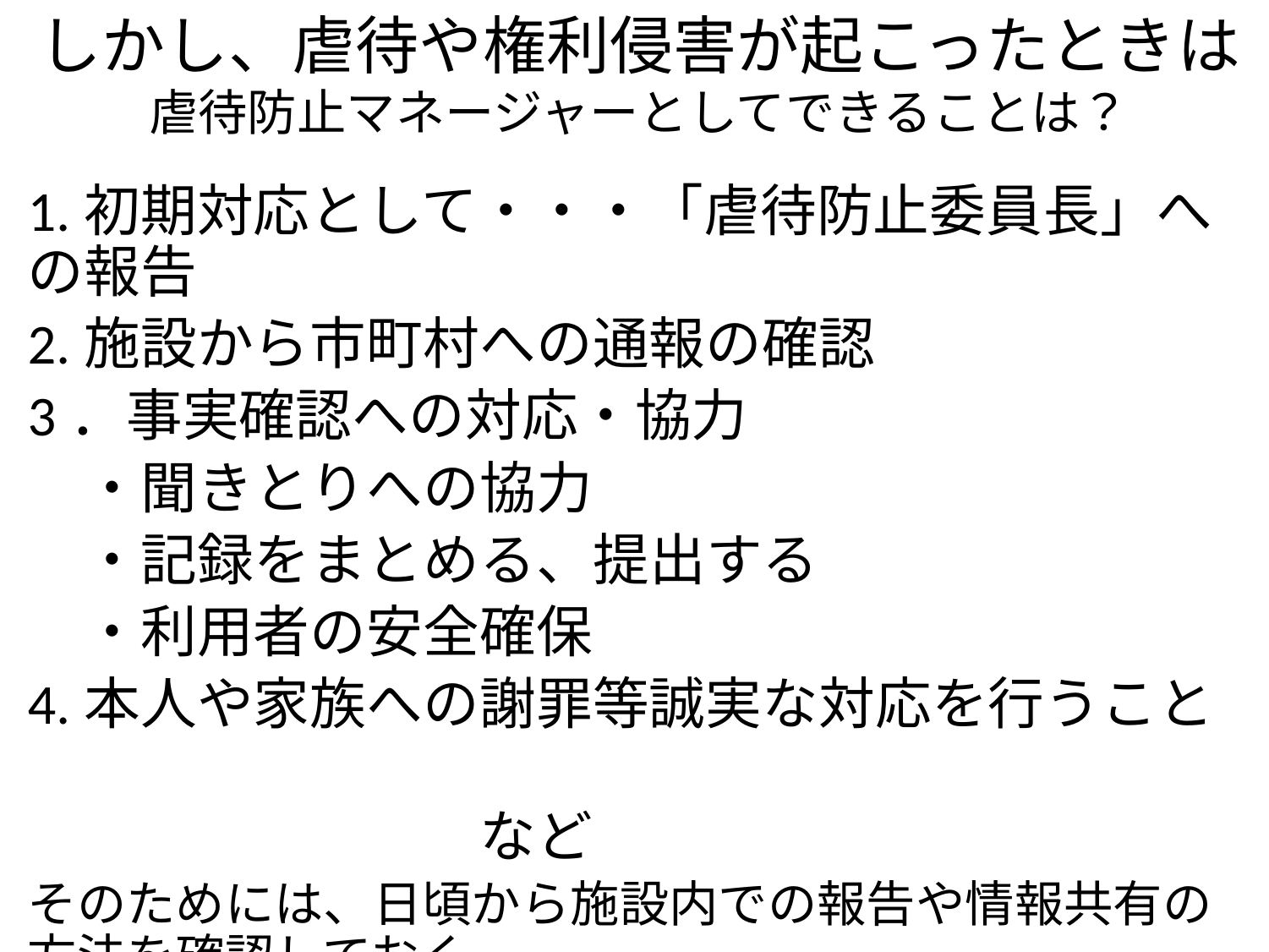

# しかし、虐待や権利侵害が起こったときは 虐待防止マネージャーとしてできることは？
1.初期対応として・・・「虐待防止委員長」への報告
2.施設から市町村への通報の確認
3．事実確認への対応・協力
　・聞きとりへの協力
　・記録をまとめる、提出する
　・利用者の安全確保
4.本人や家族への謝罪等誠実な対応を行うこと
　　　　　　　　　　　　　　　　　　　　　　　　　　　　　など
そのためには、日頃から施設内での報告や情報共有の方法を確認しておく